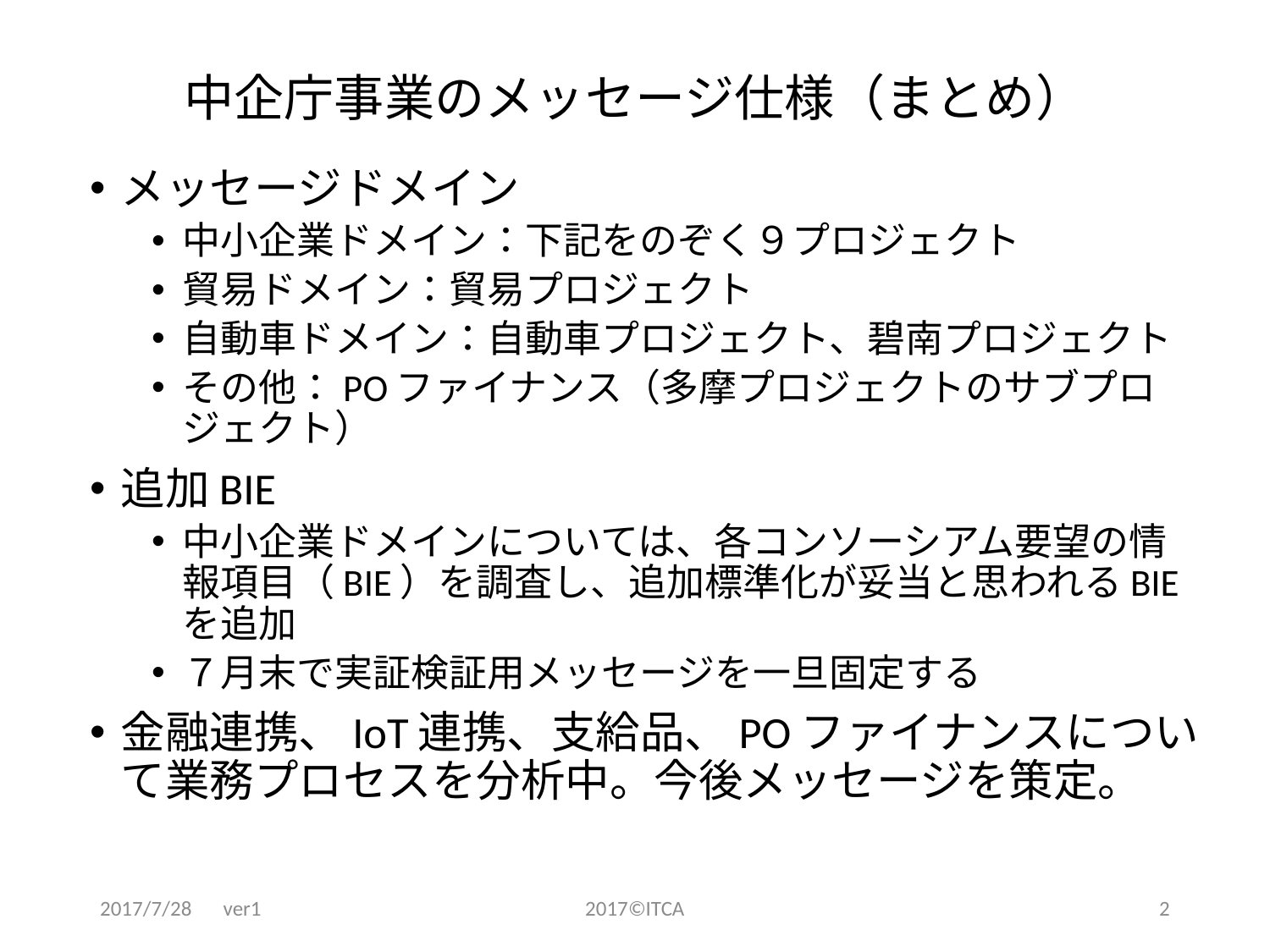

# 中企庁事業のメッセージ仕様（まとめ）
メッセージドメイン
中小企業ドメイン：下記をのぞく９プロジェクト
貿易ドメイン：貿易プロジェクト
自動車ドメイン：自動車プロジェクト、碧南プロジェクト
その他：POファイナンス（多摩プロジェクトのサブプロジェクト）
追加BIE
中小企業ドメインについては、各コンソーシアム要望の情報項目（BIE）を調査し、追加標準化が妥当と思われるBIEを追加
７月末で実証検証用メッセージを一旦固定する
金融連携、IoT連携、支給品、POファイナンスについて業務プロセスを分析中。今後メッセージを策定。
2017/7/28　ver1
2017©ITCA
2